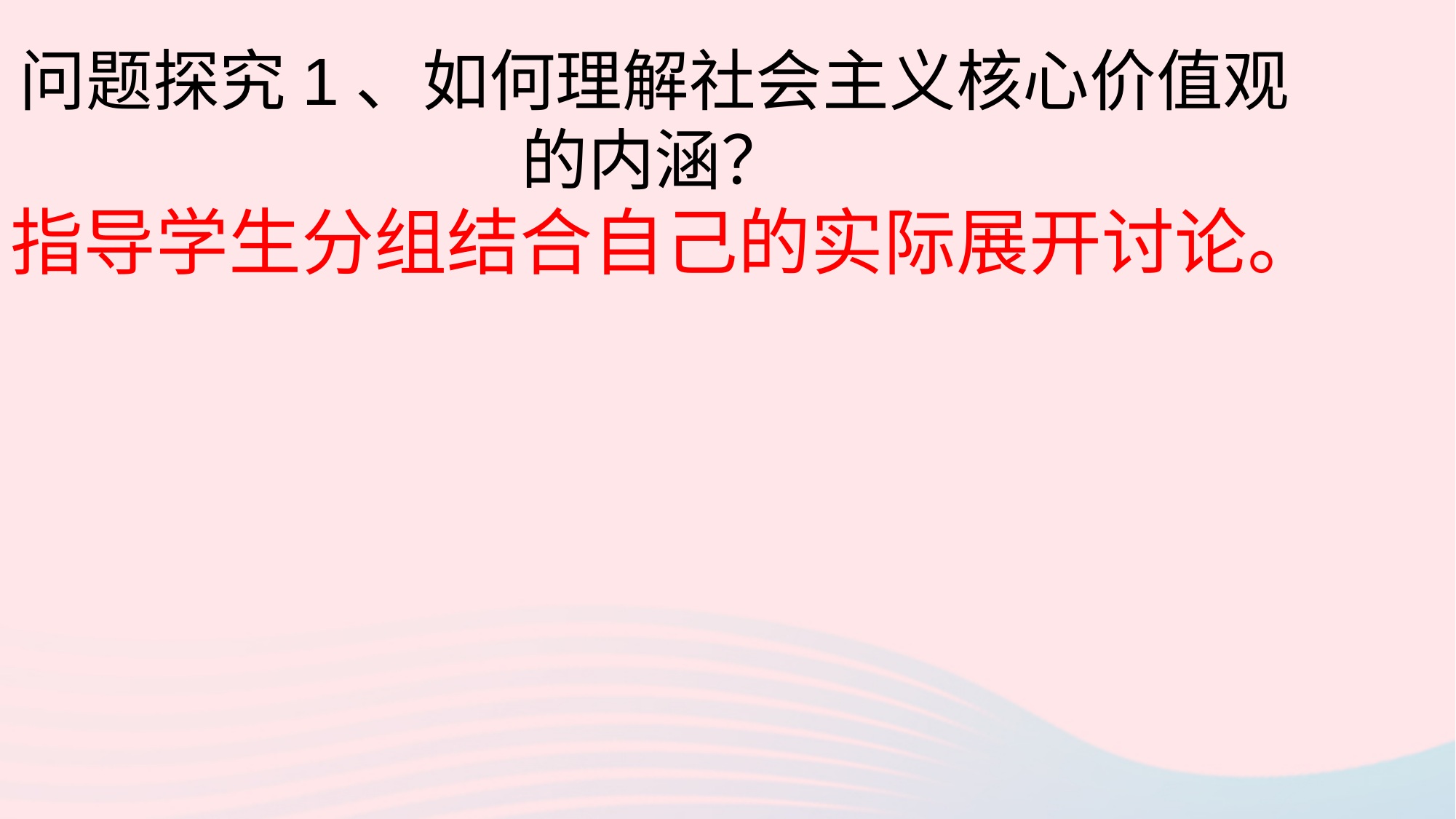

问题探究1、如何理解社会主义核心价值观的内涵？
指导学生分组结合自己的实际展开讨论。